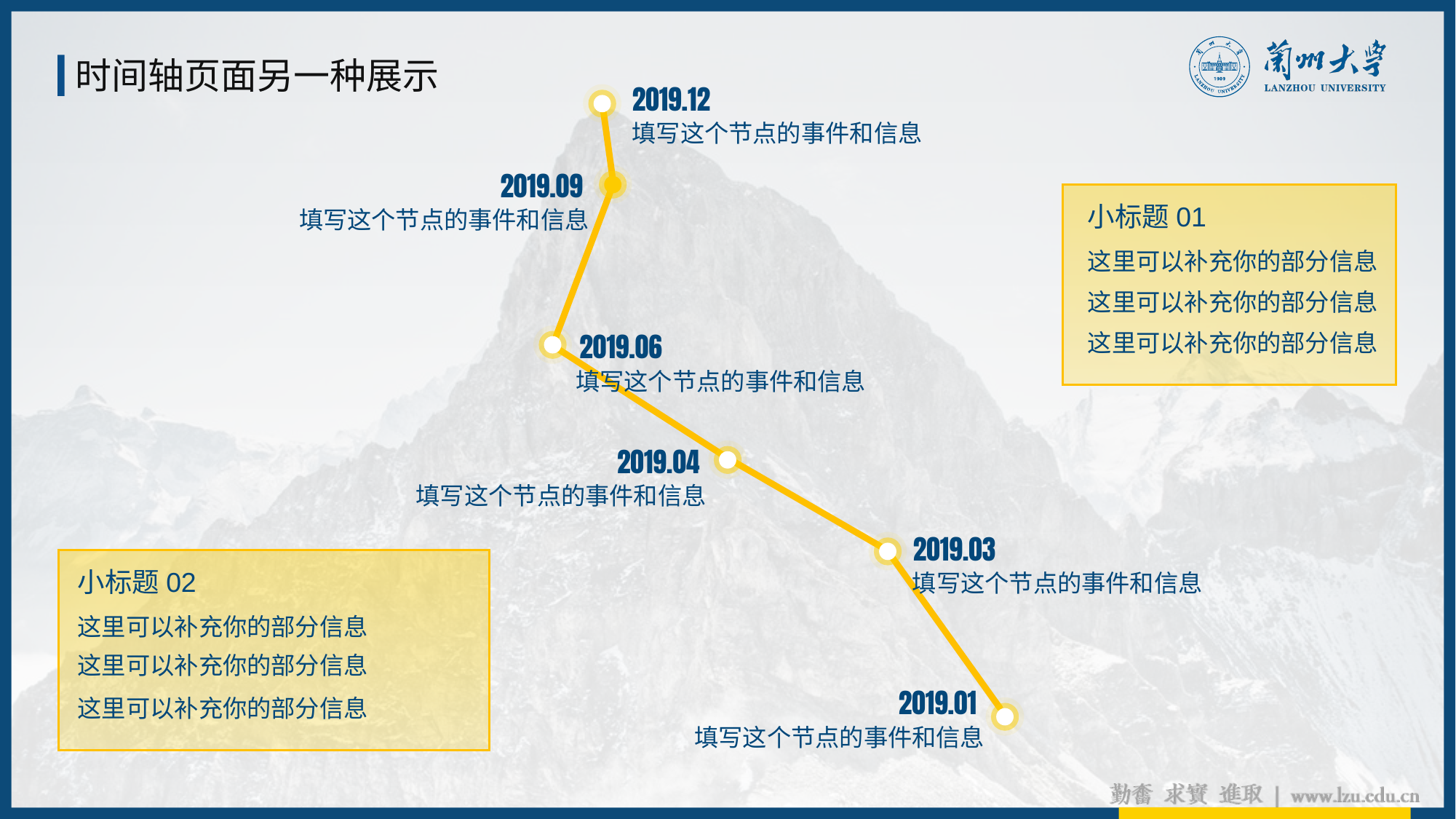

时间轴页面另一种展示

2019.12
填写这个节点的事件和信息

2019.09
填写这个节点的事件和信息

小标题01
这里可以补充你的部分信息
这里可以补充你的部分信息
这里可以补充你的部分信息

2019.06
填写这个节点的事件和信息
2019.04
填写这个节点的事件和信息

2019.03
填写这个节点的事件和信息

小标题02
这里可以补充你的部分信息
这里可以补充你的部分信息
2019.01
填写这个节点的事件和信息
这里可以补充你的部分信息